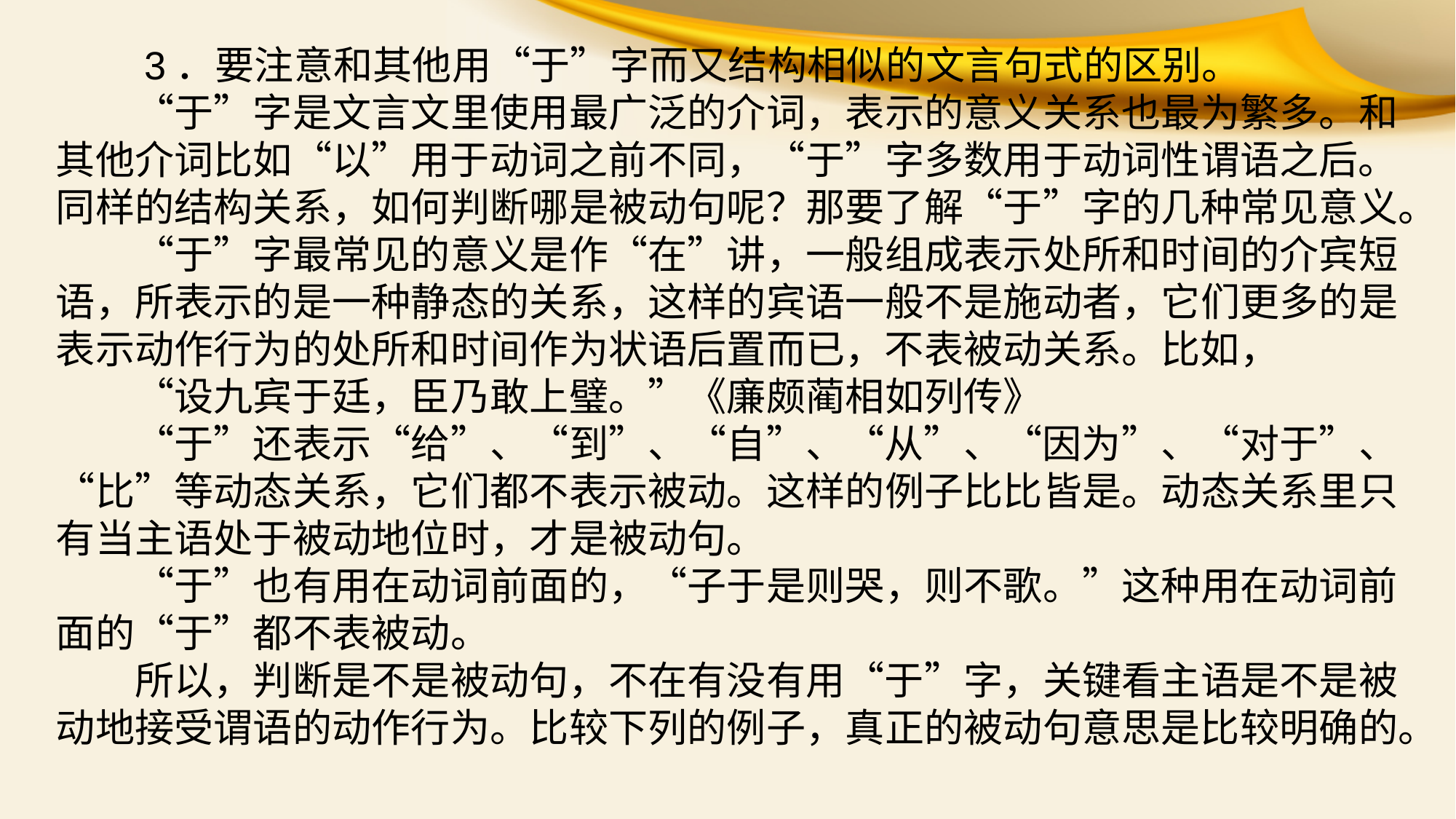

3．要注意和其他用“于”字而又结构相似的文言句式的区别。
　　“于”字是文言文里使用最广泛的介词，表示的意义关系也最为繁多。和其他介词比如“以”用于动词之前不同，“于”字多数用于动词性谓语之后。同样的结构关系，如何判断哪是被动句呢？那要了解“于”字的几种常见意义。
　　“于”字最常见的意义是作“在”讲，一般组成表示处所和时间的介宾短语，所表示的是一种静态的关系，这样的宾语一般不是施动者，它们更多的是表示动作行为的处所和时间作为状语后置而已，不表被动关系。比如，
　　“设九宾于廷，臣乃敢上璧。”《廉颇蔺相如列传》
　　“于”还表示“给”、“到”、“自”、“从”、“因为”、“对于”、“比”等动态关系，它们都不表示被动。这样的例子比比皆是。动态关系里只有当主语处于被动地位时，才是被动句。
　　“于”也有用在动词前面的，“子于是则哭，则不歌。”这种用在动词前面的“于”都不表被动。
　　所以，判断是不是被动句，不在有没有用“于”字，关键看主语是不是被动地接受谓语的动作行为。比较下列的例子，真正的被动句意思是比较明确的。